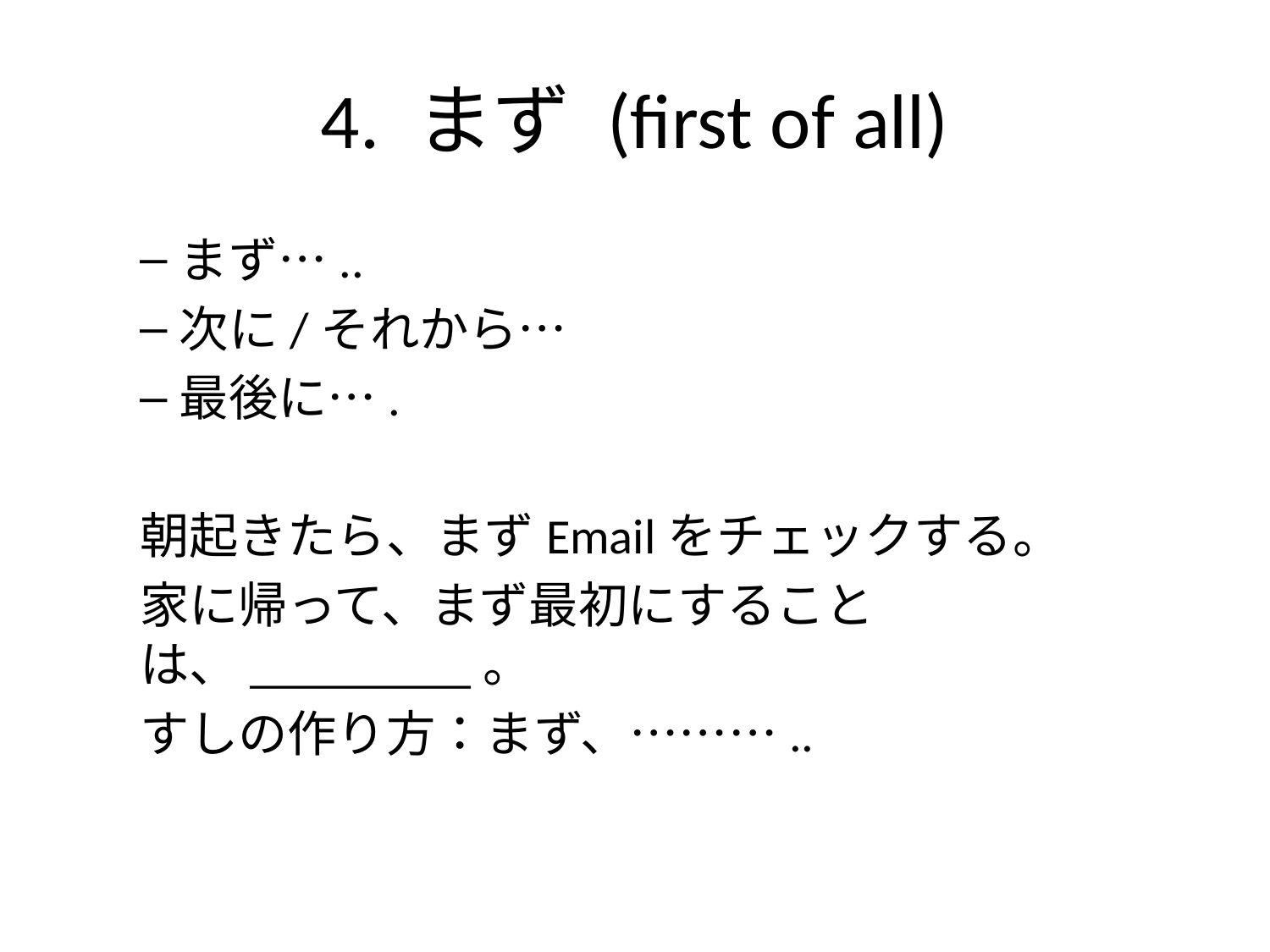

# 4. まず (first of all)
まず…..
次に/それから…
最後に….

朝起きたら、まずEmailをチェックする。
家に帰って、まず最初にすることは、_________。
すしの作り方：まず、………..